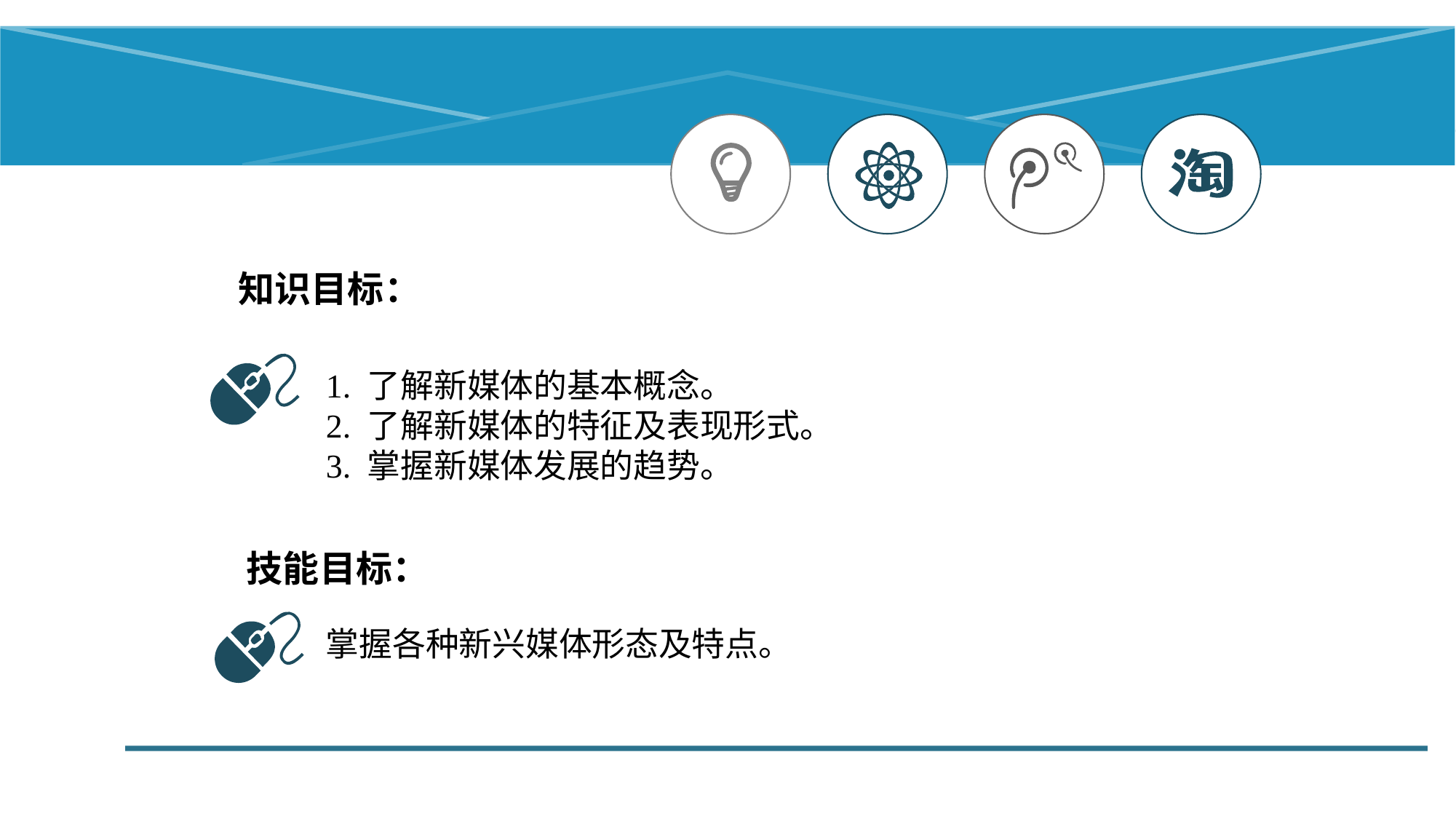

知识目标：

1. 了解新媒体的基本概念。
2. 了解新媒体的特征及表现形式。
3. 掌握新媒体发展的趋势。
技能目标：

掌握各种新兴媒体形态及特点。